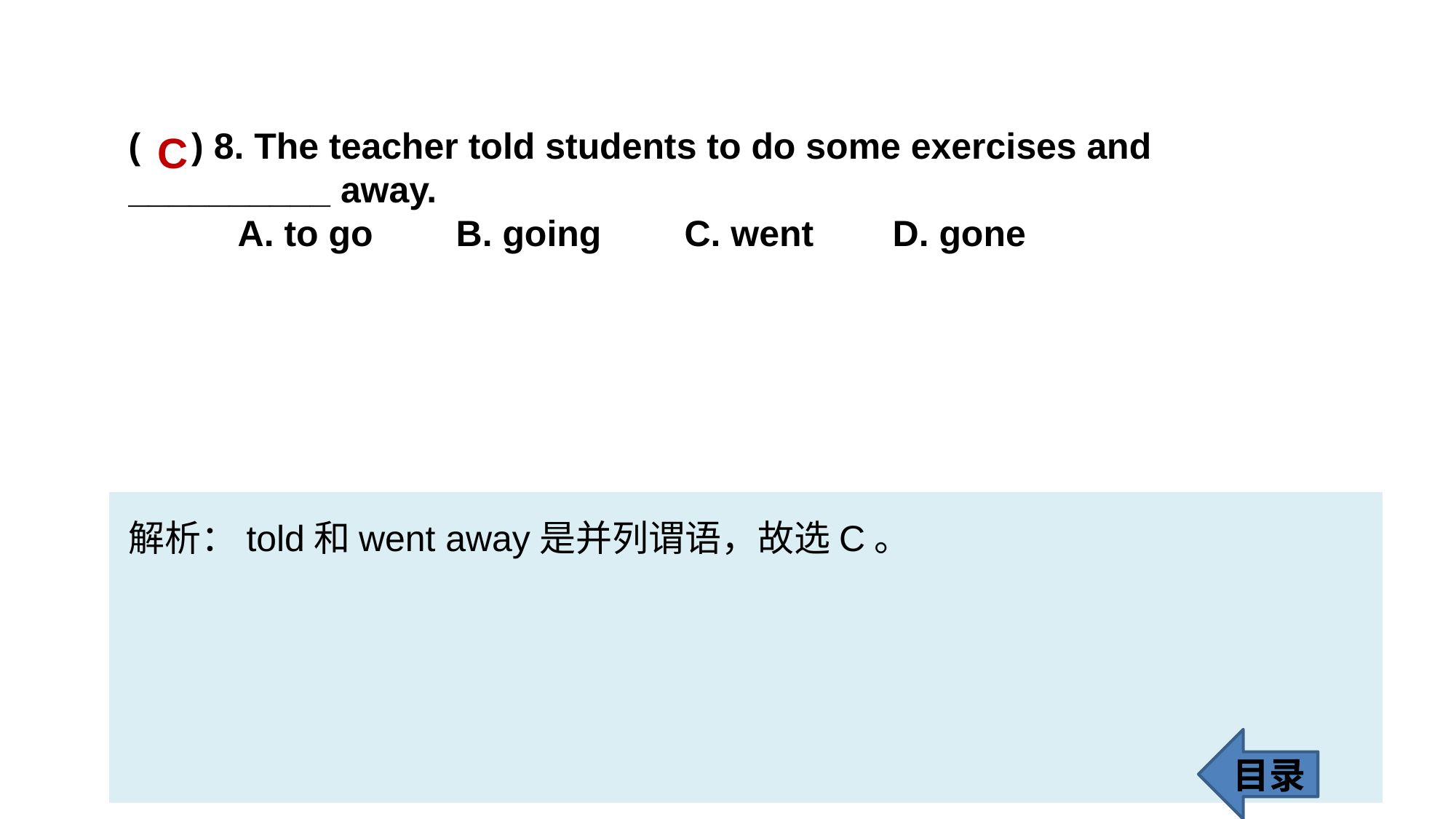

(     ) 8. The teacher told students to do some exercises and 	 	     __________ away.
	A. to go 	B. going	 C. went 	D. gone
C

解析：told和went away是并列谓语，故选C。
目录
69